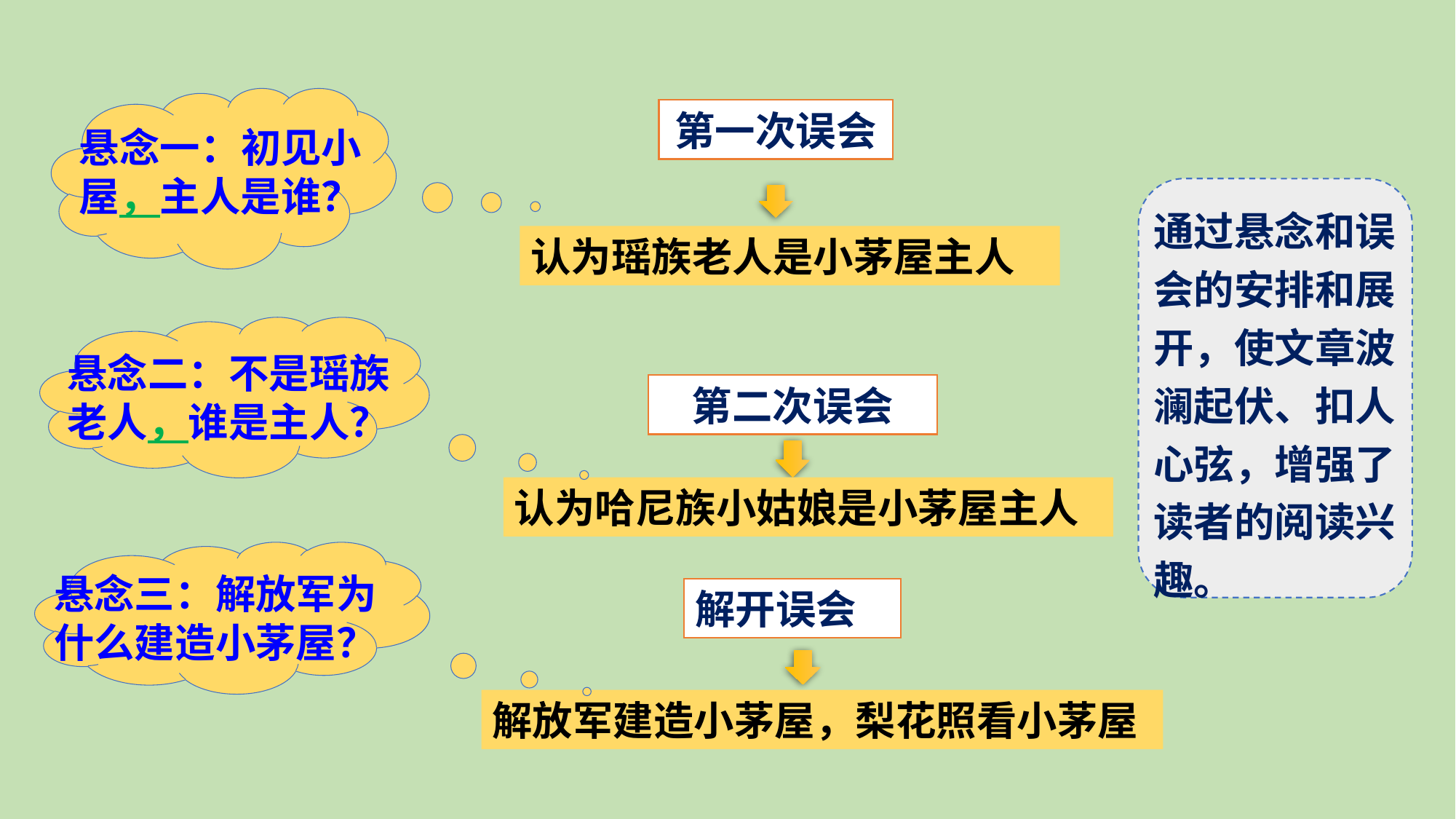

悬念一：初见小屋，主人是谁？
第一次误会

通过悬念和误会的安排和展开，使文章波澜起伏、扣人心弦，增强了读者的阅读兴趣。

认为瑶族老人是小茅屋主人

悬念二：不是瑶族老人，谁是主人？
第二次误会

认为哈尼族小姑娘是小茅屋主人

悬念三：解放军为什么建造小茅屋？
解开误会

解放军建造小茅屋，梨花照看小茅屋